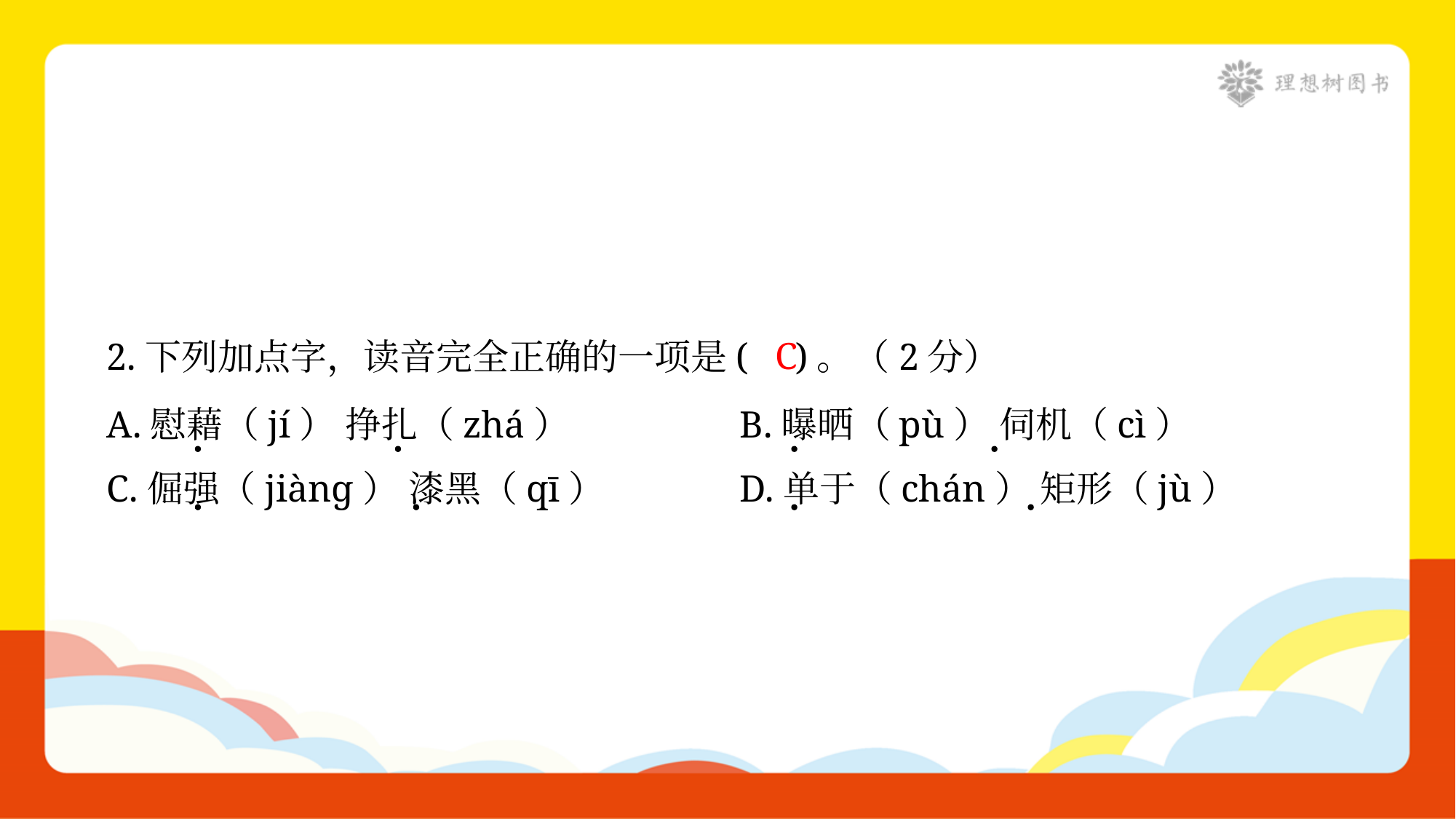

C
2.下列加点字，读音完全正确的一项是(     )。（2分）
A.慰藉（jí） 挣扎（zhá）	B.曝晒（pù） 伺机（cì）
C.倔强（jiànɡ） 漆黑（qī）	D.单于（chán） 矩形（jù）